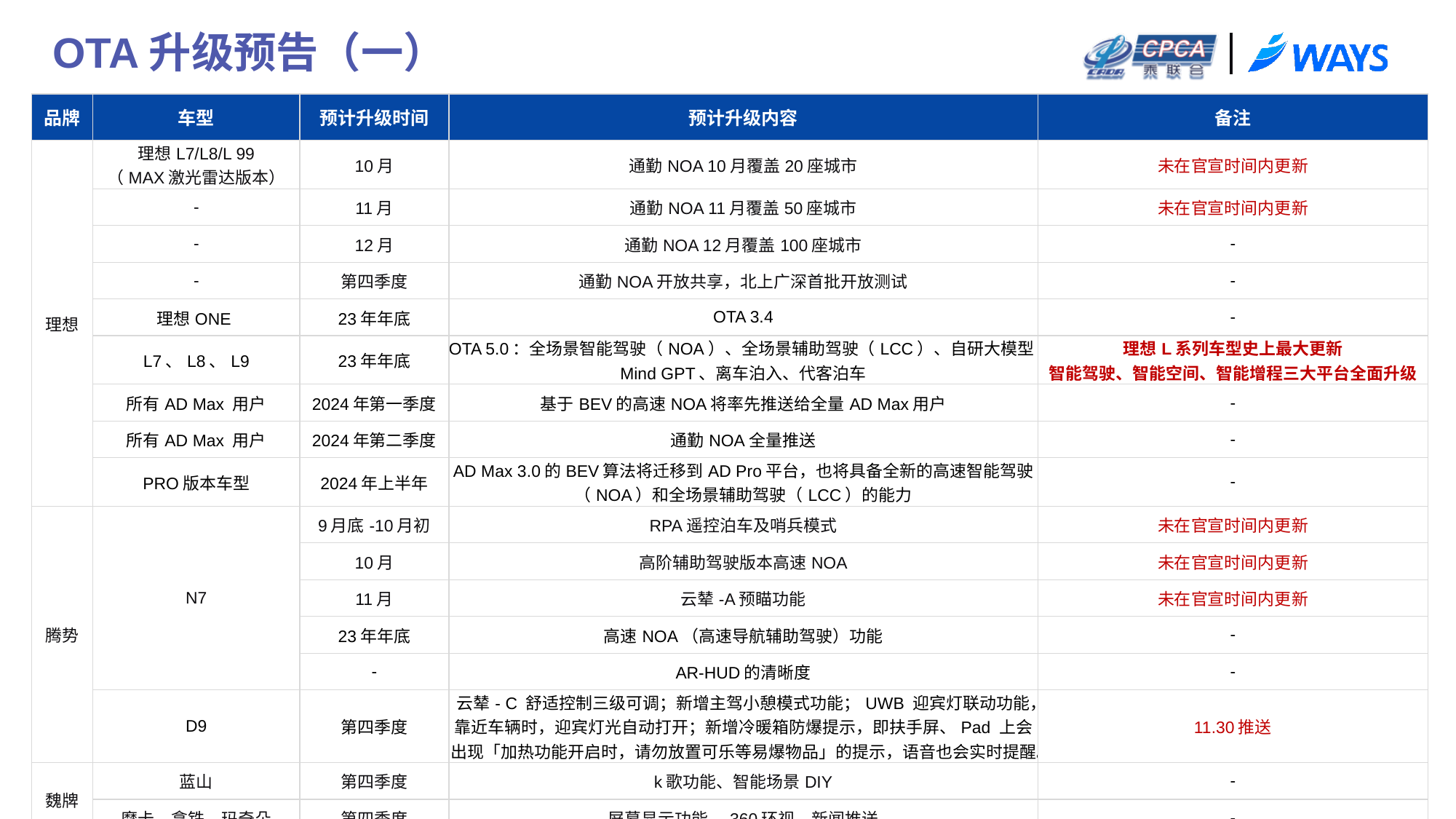

OTA升级预告（一）
| 品牌 | 车型 | 预计升级时间 | 预计升级内容 | 备注 |
| --- | --- | --- | --- | --- |
| 理想 | 理想L7/L8/L 99 （MAX激光雷达版本） | 10月 | 通勤NOA 10月覆盖20座城市 | 未在官宣时间内更新 |
|  | - | 11月 | 通勤NOA 11月覆盖50座城市 | 未在官宣时间内更新 |
|  | - | 12月 | 通勤NOA 12月覆盖100座城市 | - |
|  | - | 第四季度 | 通勤NOA开放共享，北上广深首批开放测试 | - |
|  | 理想ONE | 23年年底 | OTA 3.4 | - |
|  | L7、L8、L9 | 23年年底 | OTA 5.0：全场景智能驾驶（NOA）、全场景辅助驾驶（LCC）、自研大模型Mind GPT、离车泊入、代客泊车 | 理想L系列车型史上最大更新 智能驾驶、智能空间、智能增程三大平台全面升级 |
|  | 所有AD Max 用户 | 2024年第一季度 | 基于BEV的高速NOA将率先推送给全量AD Max用户 | - |
|  | 所有AD Max 用户 | 2024年第二季度 | 通勤NOA全量推送 | - |
|  | PRO版本车型 | 2024年上半年 | AD Max 3.0的BEV算法将迁移到AD Pro平台，也将具备全新的高速智能驾驶（NOA）和全场景辅助驾驶（LCC）的能力 | - |
| 腾势 | N7 | 9月底-10月初 | RPA遥控泊车及哨兵模式 | 未在官宣时间内更新 |
|  |  | 10月 | 高阶辅助驾驶版本高速NOA | 未在官宣时间内更新 |
|  |  | 11月 | 云辇-A预瞄功能 | 未在官宣时间内更新 |
|  |  | 23年年底 | 高速NOA（高速导航辅助驾驶）功能 | - |
|  |  | - | AR-HUD的清晰度 | - |
|  | D9 | 第四季度 | 云辇- C 舒适控制三级可调；新增主驾小憩模式功能；UWB 迎宾灯联动功能，靠近车辆时，迎宾灯光自动打开；新增冷暖箱防爆提示，即扶手屏、Pad 上会出现「加热功能开启时，请勿放置可乐等易爆物品」的提示，语音也会实时提醒。 | 11.30推送 |
| 魏牌 | 蓝山 | 第四季度 | k歌功能、智能场景DIY | - |
|  | 摩卡、拿铁、玛奇朵 | 第四季度 | 屏幕显示功能、360环视、新闻推送 | - |